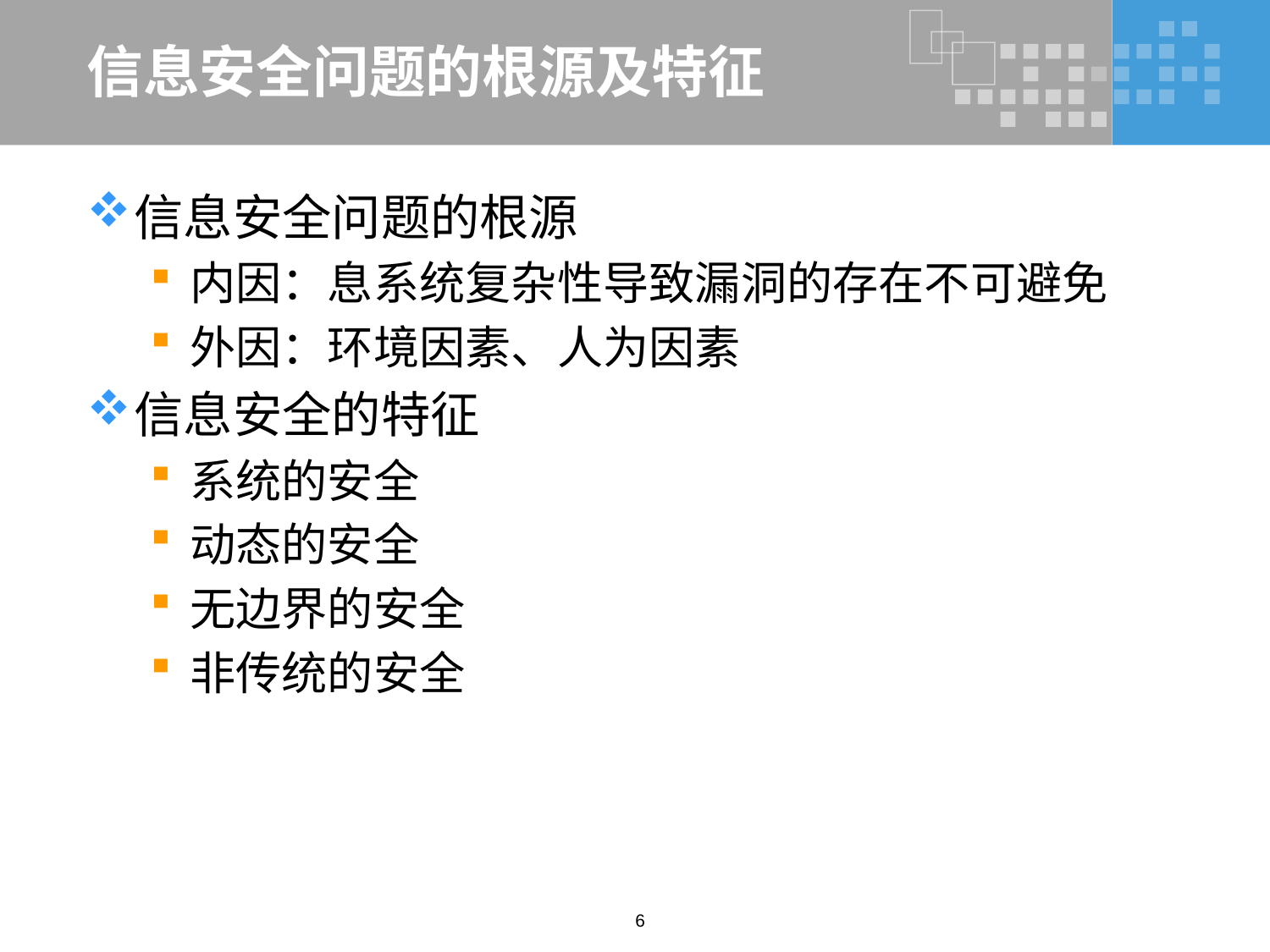

# 信息安全问题的根源及特征
信息安全问题的根源
内因：息系统复杂性导致漏洞的存在不可避免
外因：环境因素、人为因素
信息安全的特征
系统的安全
动态的安全
无边界的安全
非传统的安全
6